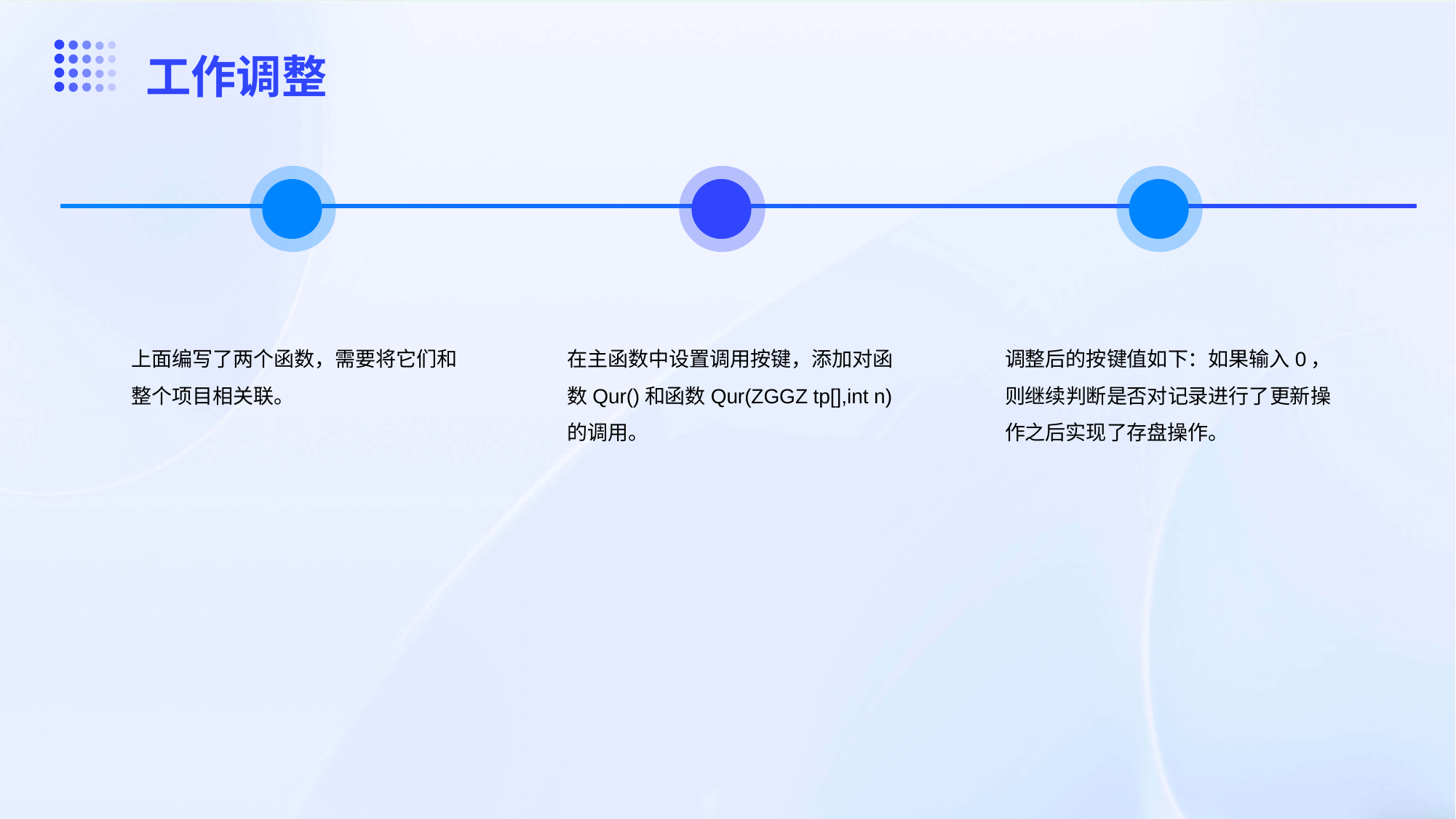

工作调整

上面编写了两个函数，需要将它们和整个项目相关联。
在主函数中设置调用按键，添加对函数Qur()和函数Qur(ZGGZ tp[],int n)的调用。
调整后的按键值如下：如果输入0，则继续判断是否对记录进行了更新操作之后实现了存盘操作。